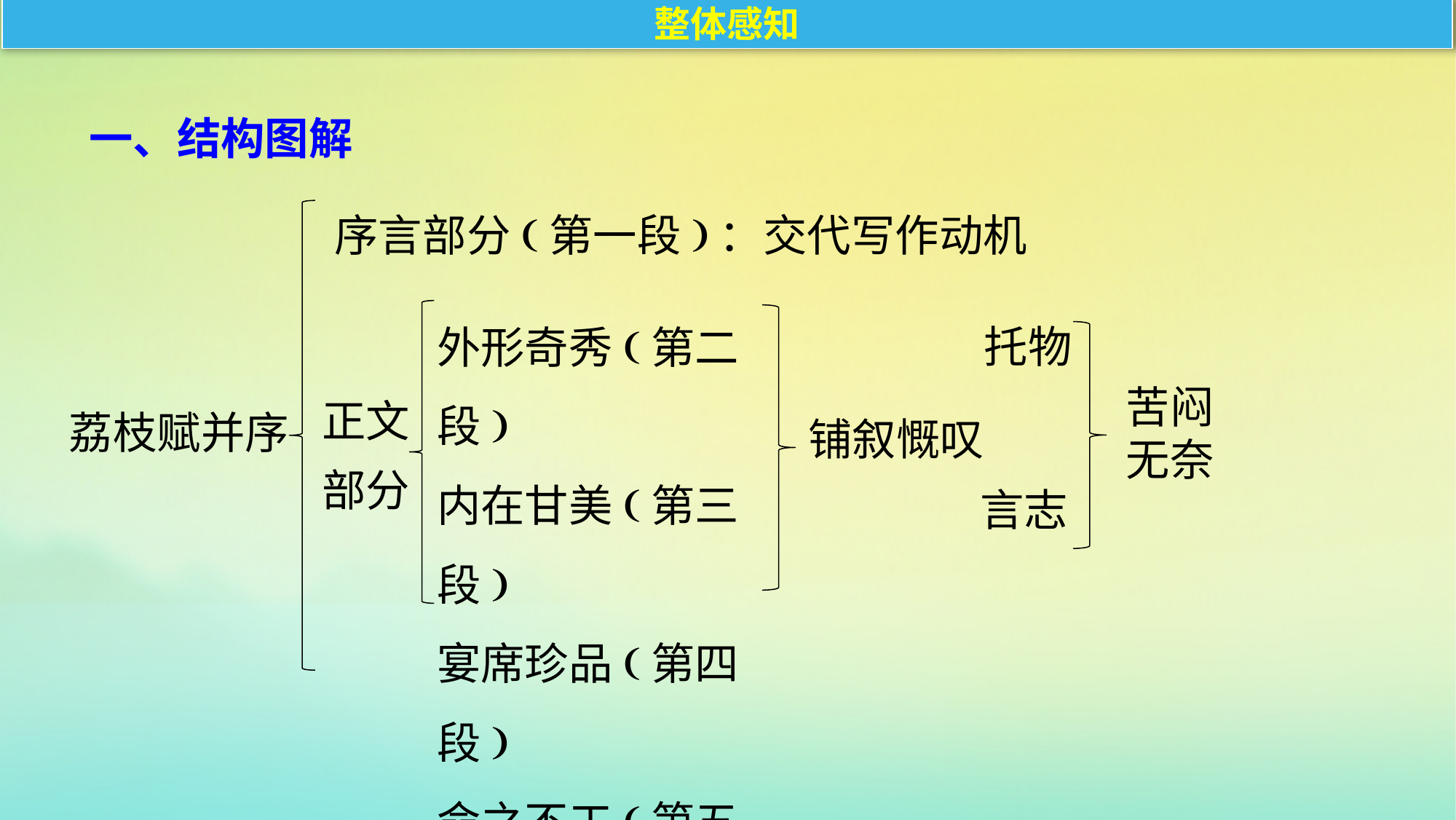

整体感知
一、结构图解
序言部分(第一段)：交代写作动机

外形奇秀(第二段)
内在甘美(第三段)
宴席珍品(第四段)
命之不工(第五段)

托物

正文
部分
荔枝赋并序
苦闷
无奈
铺叙慨叹
言志